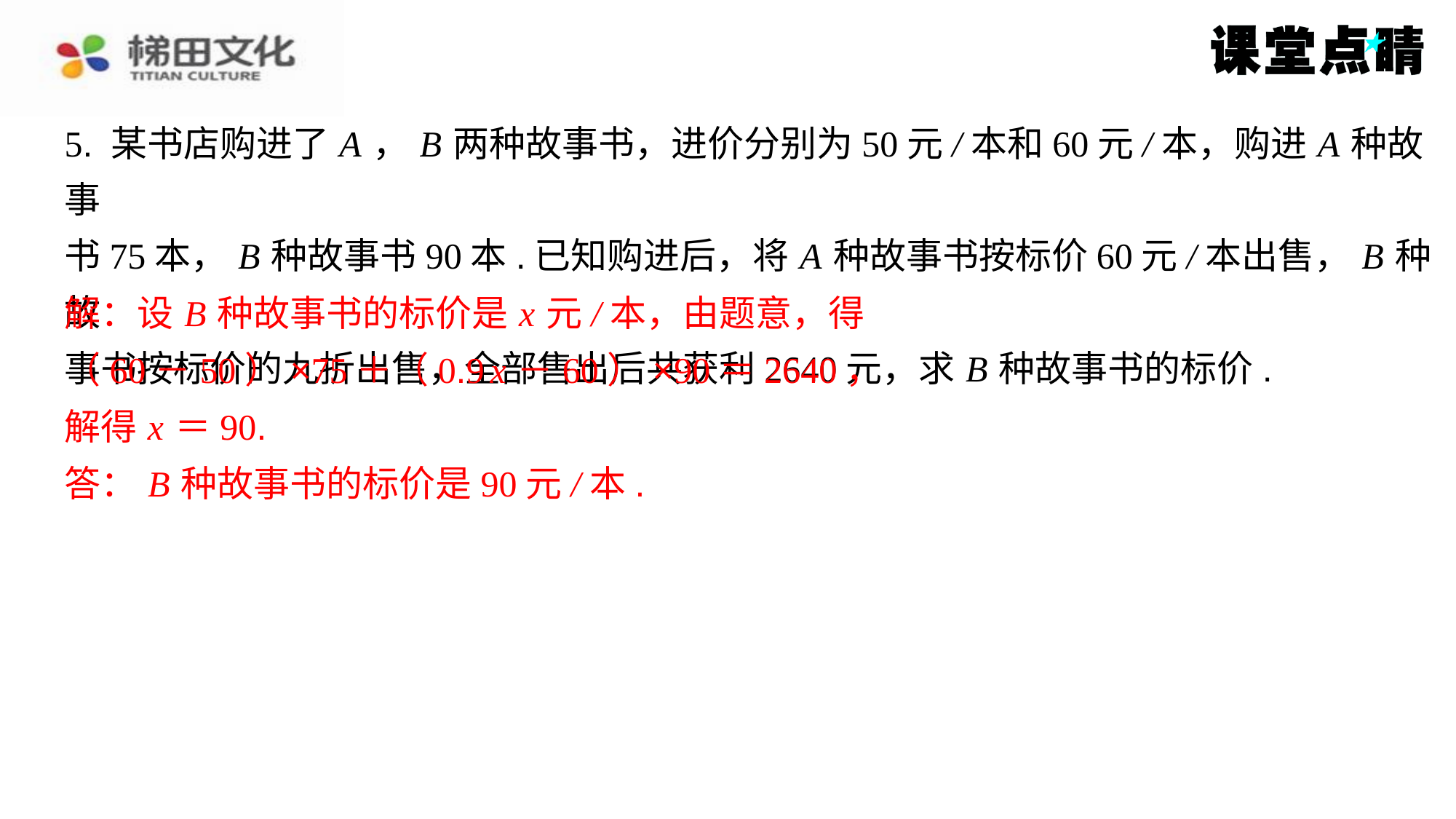

5. 某书店购进了 A ， B 两种故事书，进价分别为50元/本和60元/本，购进 A 种故事
书75本， B 种故事书90本.已知购进后，将 A 种故事书按标价60元/本出售， B 种故
事书按标价的九折出售，全部售出后共获利2640元，求 B 种故事书的标价.
解：设 B 种故事书的标价是 x 元/本，由题意，得
（60－50）×75＋（0.9 x －60）×90＝2640，
解得 x ＝90.
答： B 种故事书的标价是90元/本.
解：设 B 种故事书的标价是 x 元/本，由题意，得
（60－50）×75＋（0.9 x －60）×90＝2640，
解得 x ＝90.
答： B 种故事书的标价是90元/本.